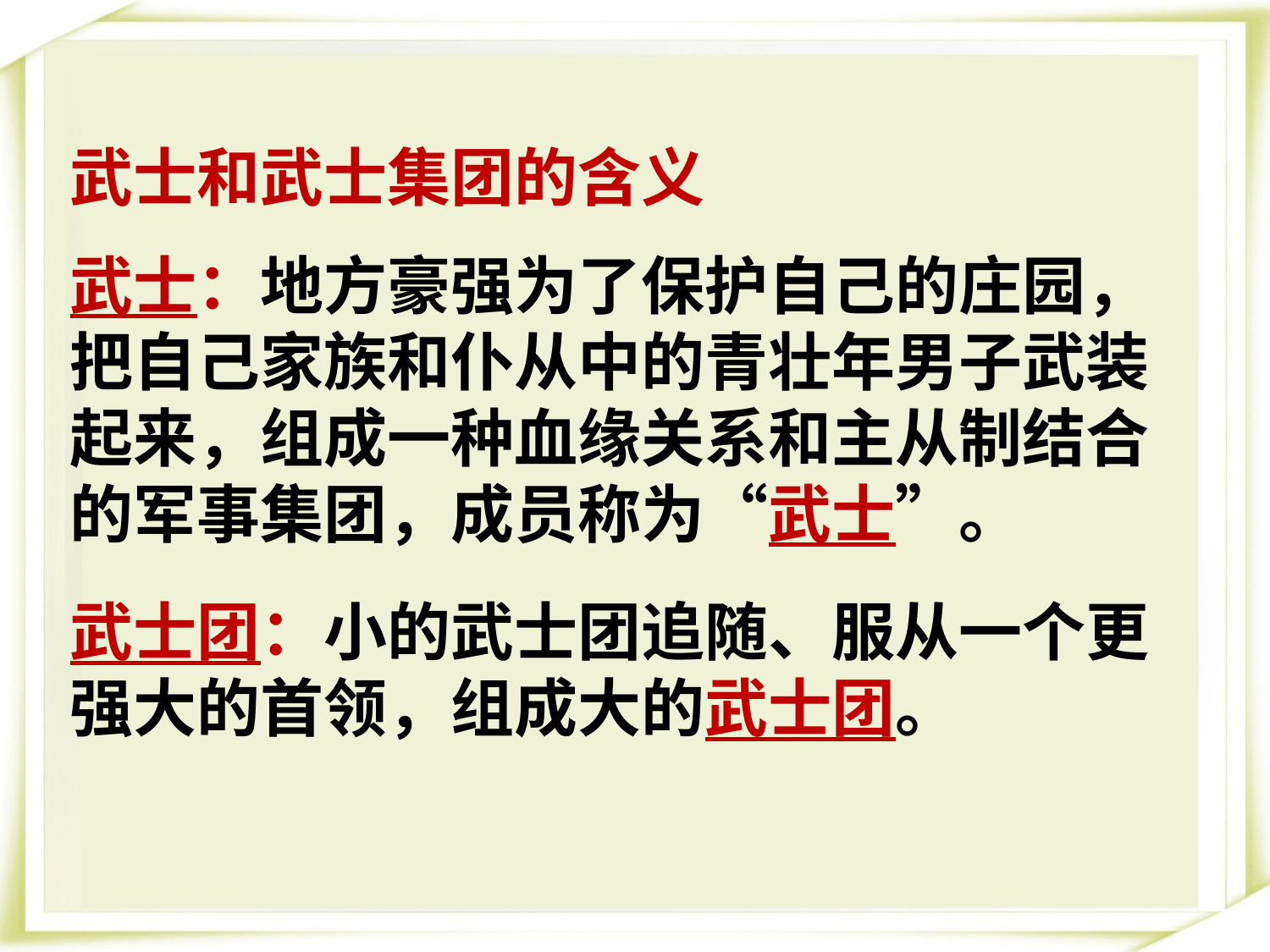

武士和武士集团的含义
武士：地方豪强为了保护自己的庄园，把自己家族和仆从中的青壮年男子武装起来，组成一种血缘关系和主从制结合的军事集团，成员称为“武士”。
武士团：小的武士团追随、服从一个更强大的首领，组成大的武士团。